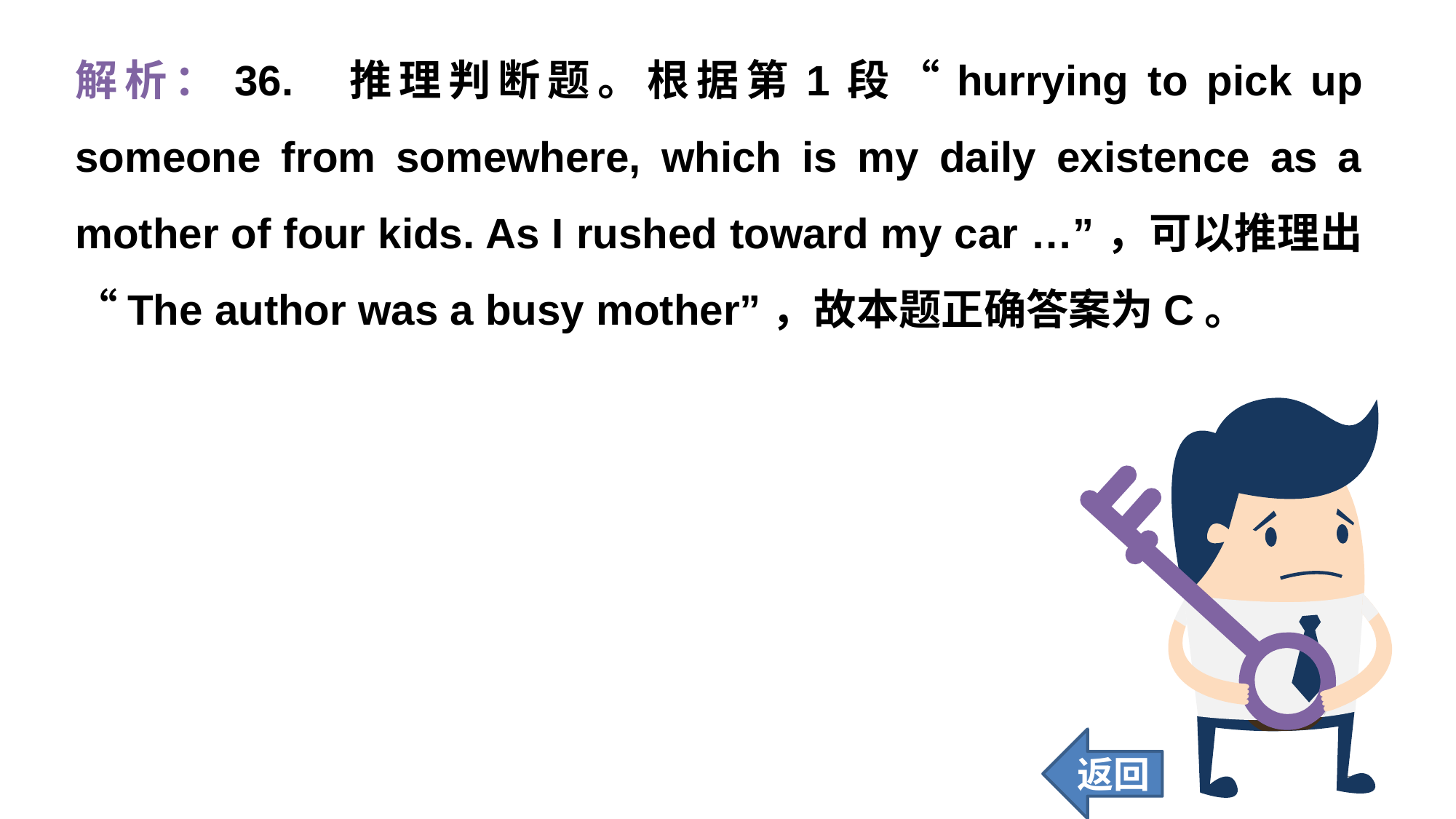

解析：36.  推理判断题。根据第1段“hurrying to pick up someone from somewhere, which is my daily existence as a mother of four kids. As I rushed toward my car …”，可以推理出“The author was a busy mother”，故本题正确答案为C。

返回
348